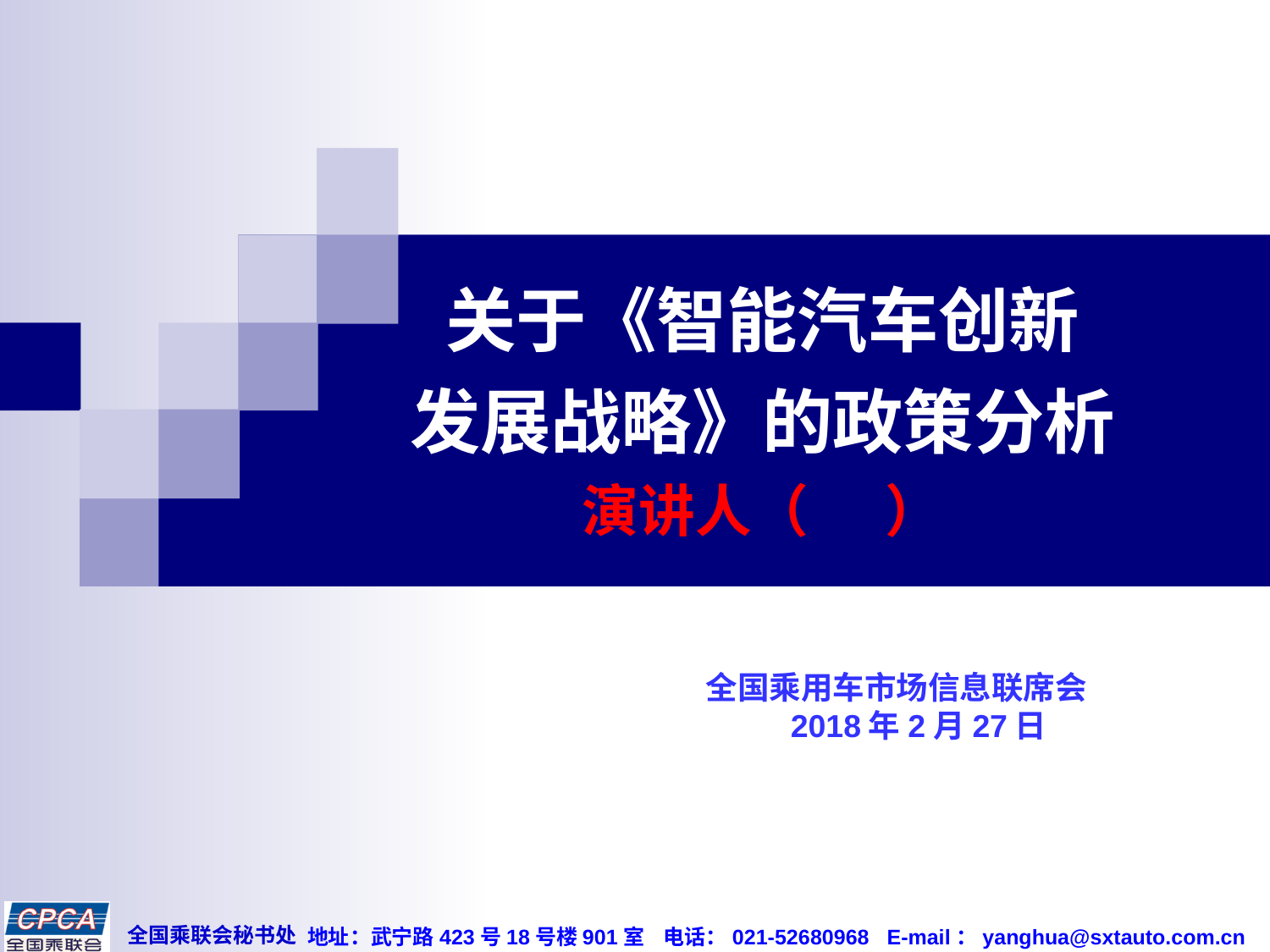

# 关于《智能汽车创新 发展战略》的政策分析 演讲人（      ）
  全国乘用车市场信息联席会
            2018年2月27日